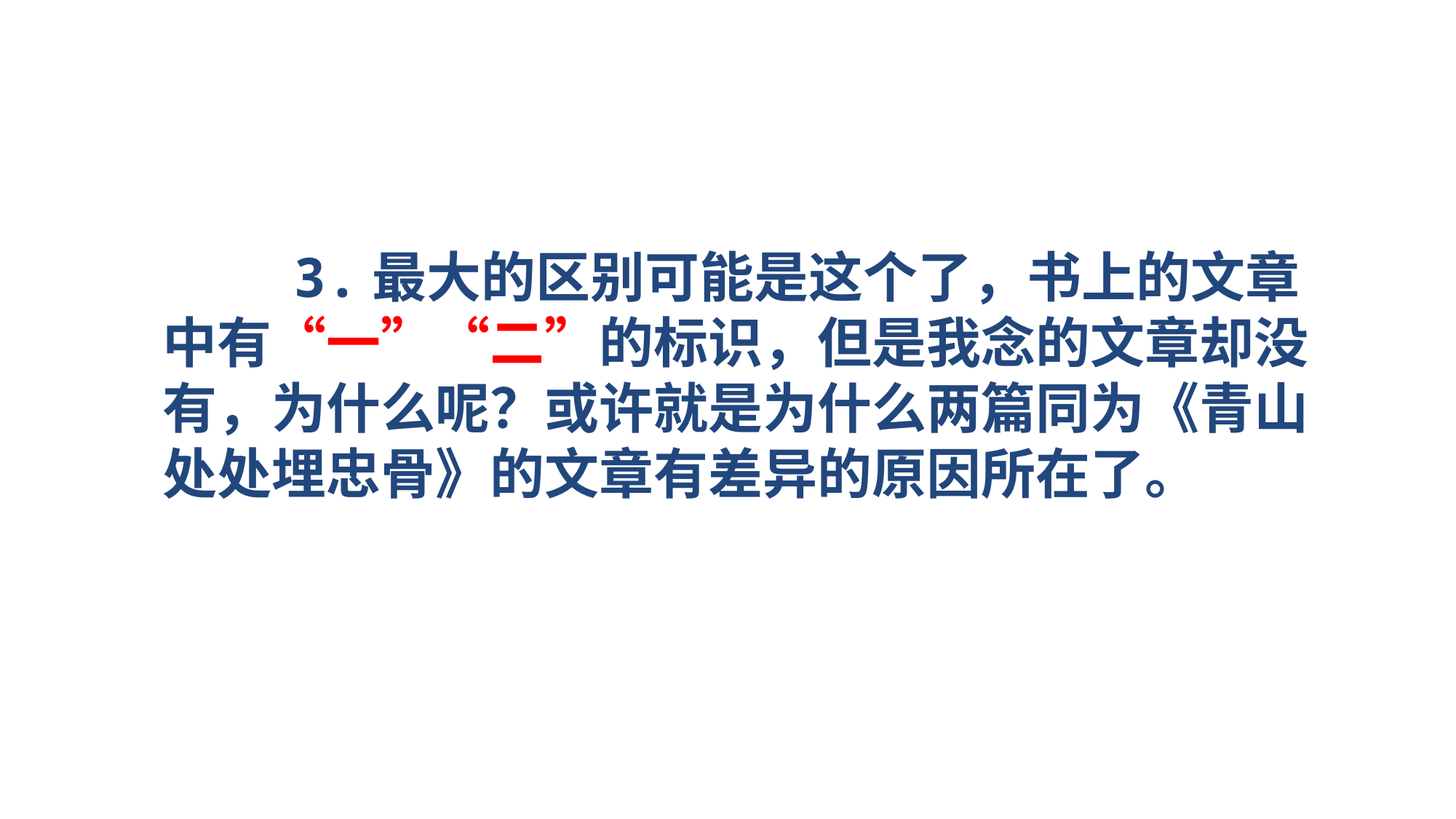

3.最大的区别可能是这个了，书上的文章中有“一”“二”的标识，但是我念的文章却没有，为什么呢？或许就是为什么两篇同为《青山处处埋忠骨》的文章有差异的原因所在了。